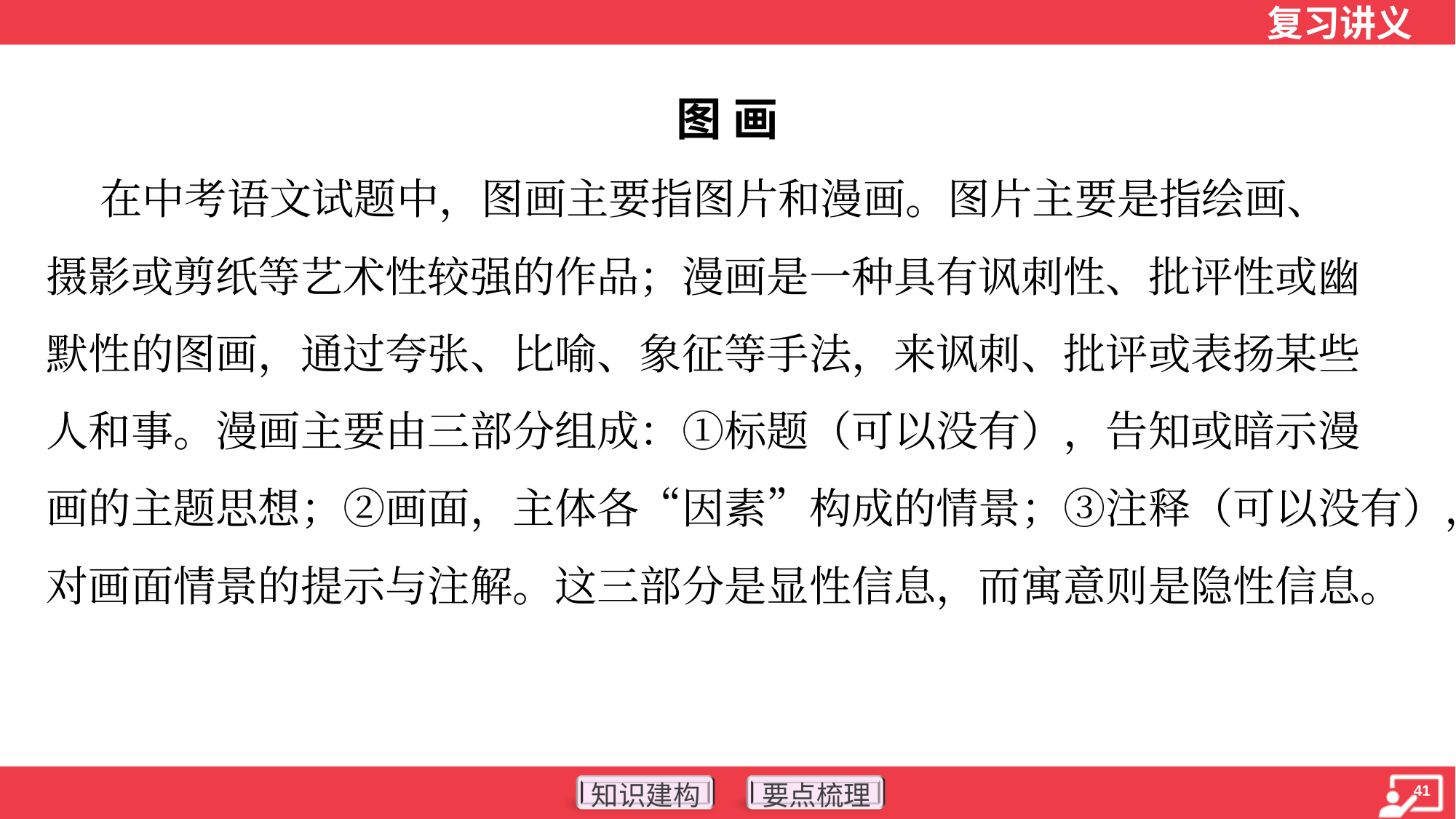

图 画
    在中考语文试题中，图画主要指图片和漫画。图片主要是指绘画、
摄影或剪纸等艺术性较强的作品；漫画是一种具有讽刺性、批评性或幽
默性的图画，通过夸张、比喻、象征等手法，来讽刺、批评或表扬某些
人和事。漫画主要由三部分组成：①标题（可以没有），告知或暗示漫
画的主题思想；②画面，主体各“因素”构成的情景；③注释（可以没有），
对画面情景的提示与注解。这三部分是显性信息，而寓意则是隐性信息。